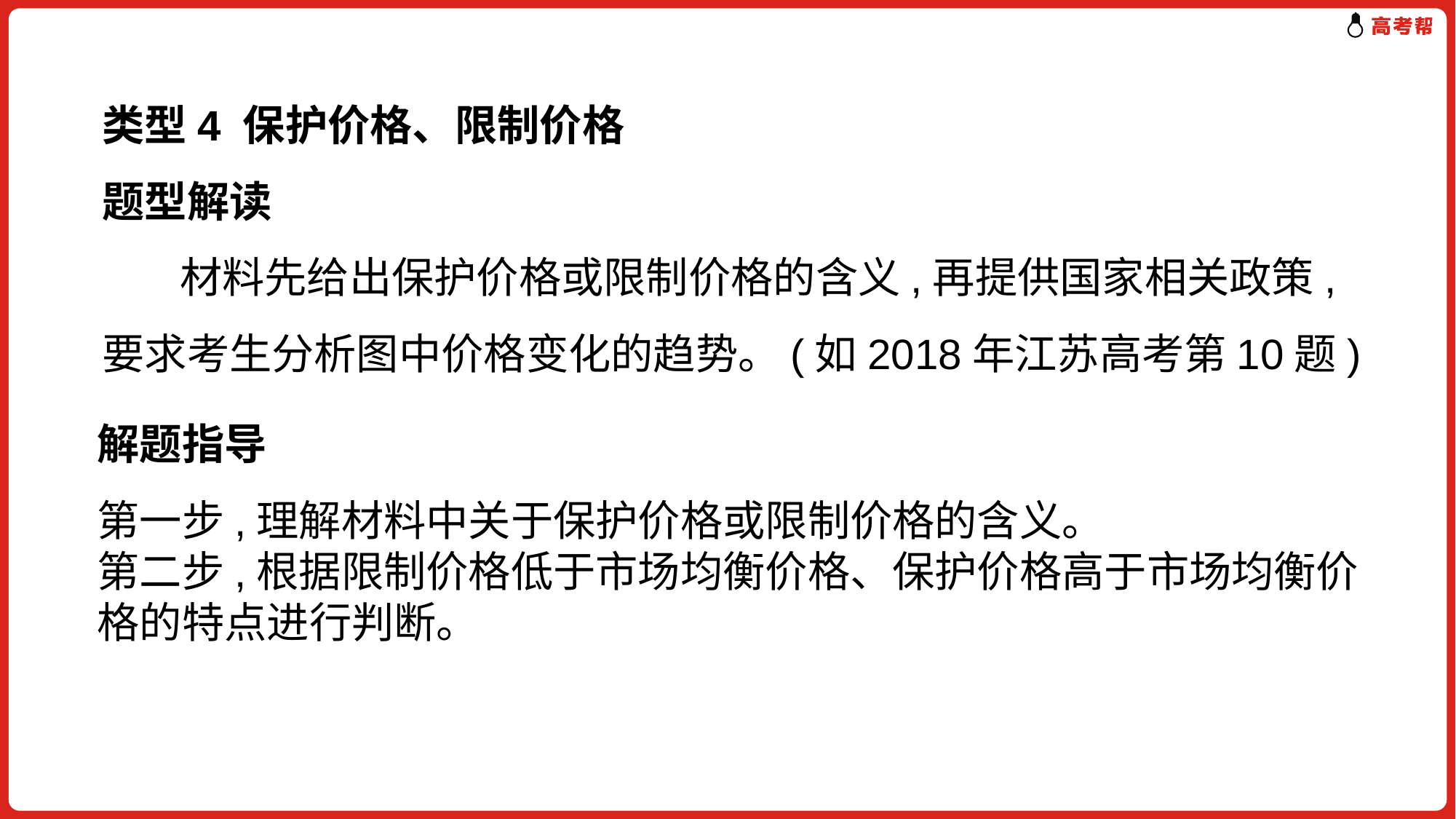

类型4 保护价格、限制价格
题型解读
       材料先给出保护价格或限制价格的含义,再提供国家相关政策,要求考生分析图中价格变化的趋势。(如2018年江苏高考第10题)

解题指导
第一步,理解材料中关于保护价格或限制价格的含义。
第二步,根据限制价格低于市场均衡价格、保护价格高于市场均衡价格的特点进行判断。